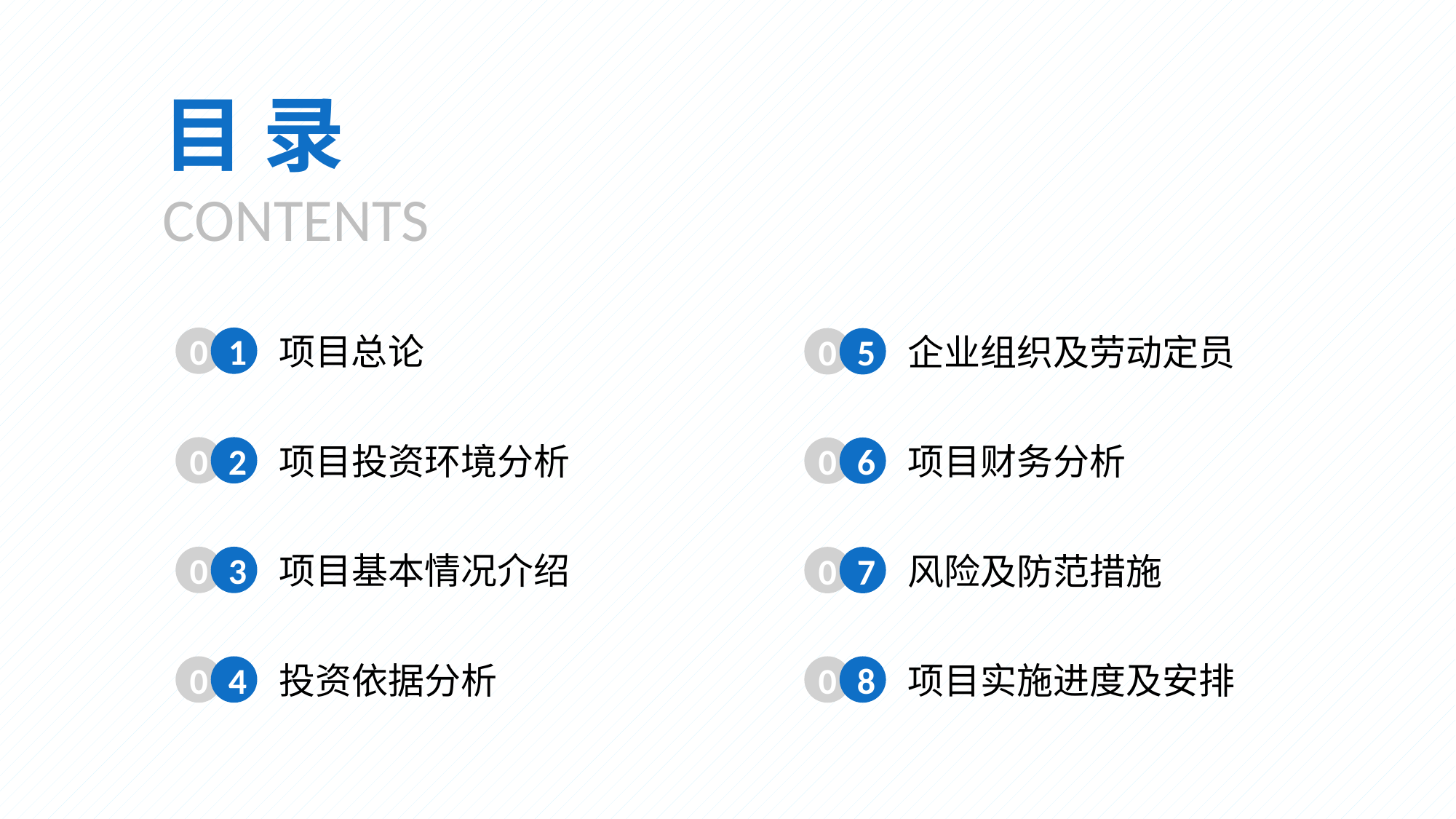

目 录
CONTENTS
项目总论
0
1
企业组织及劳动定员
0
5
项目投资环境分析
0
2
项目财务分析
0
6
项目基本情况介绍
0
3
风险及防范措施
0
7
投资依据分析
0
4
项目实施进度及安排
0
8